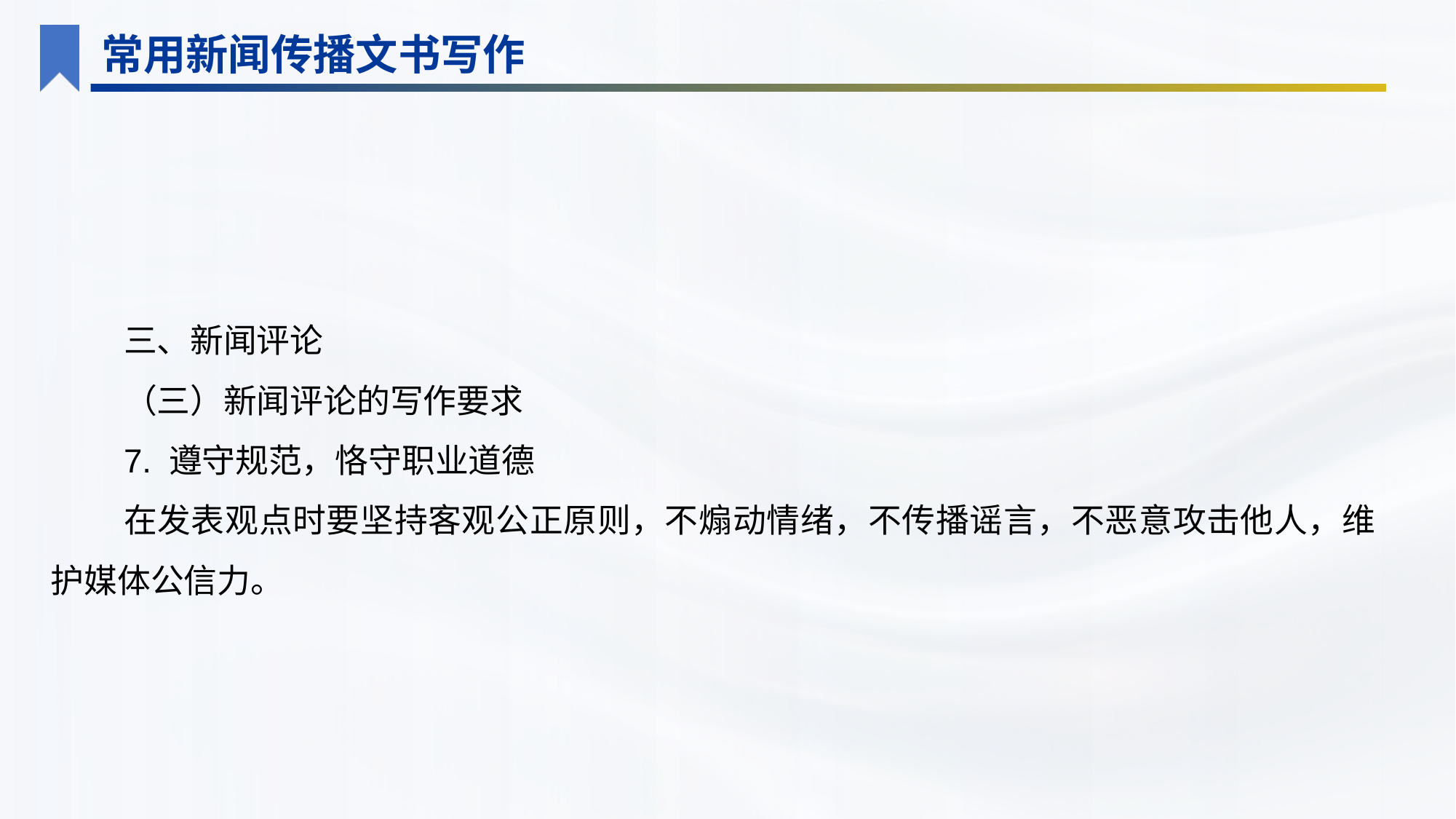

常用新闻传播文书写作
三、新闻评论
（三）新闻评论的写作要求
7. 遵守规范，恪守职业道德
在发表观点时要坚持客观公正原则，不煽动情绪，不传播谣言，不恶意攻击他人，维护媒体公信力。